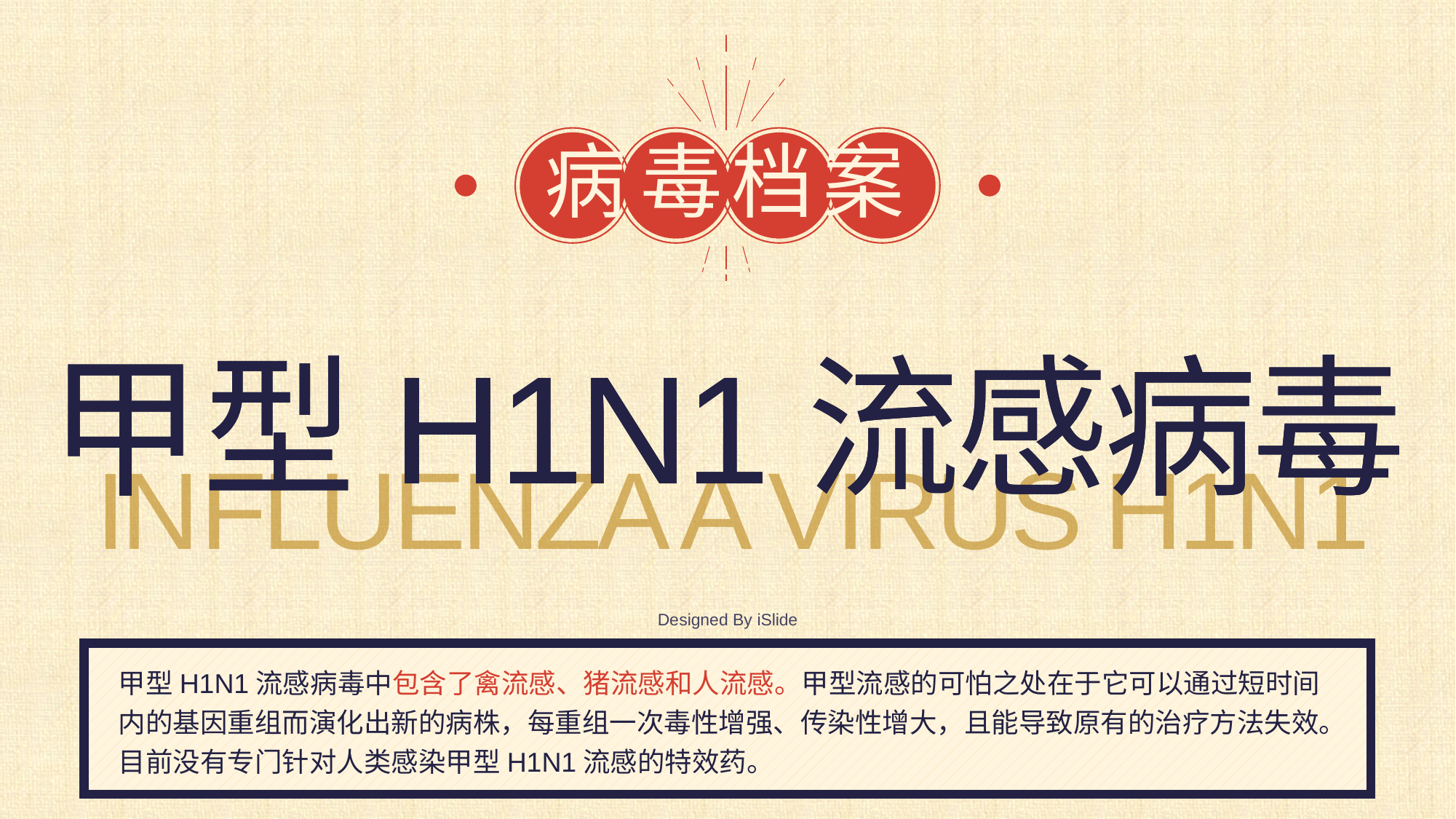

病  毒 档 案

甲 型H1N1流感病毒
甲 型H1N1流感病毒
IN FLUENZA A VIRUS H1N1
De signed By iSlide
甲型H1N1流感病 毒中包含了禽流感、猪流感和人流感。甲型流感的可怕之处在于它可以通过短时间内的基因重组而演化出新的病株，每重组一次毒性增强、传染性增大，且能导致原有的治疗方法失效。目前没有专门针对人类感染甲型H1N1流感的特效药。